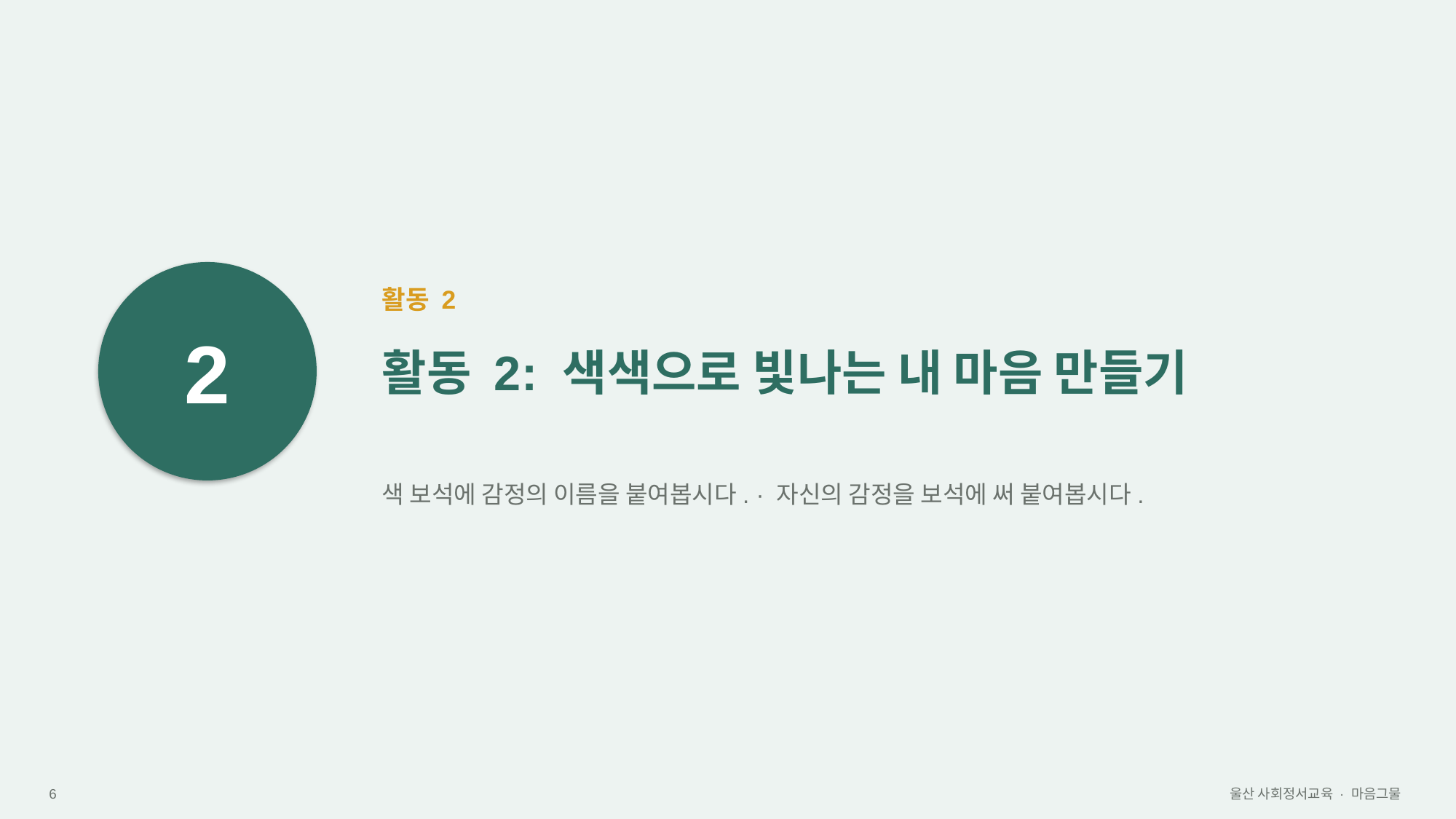

2
활동 2
활동 2: 색색으로 빛나는 내 마음 만들기
색 보석에 감정의 이름을 붙여봅시다. · 자신의 감정을 보석에 써 붙여봅시다.
6
울산 사회정서교육 · 마음그물